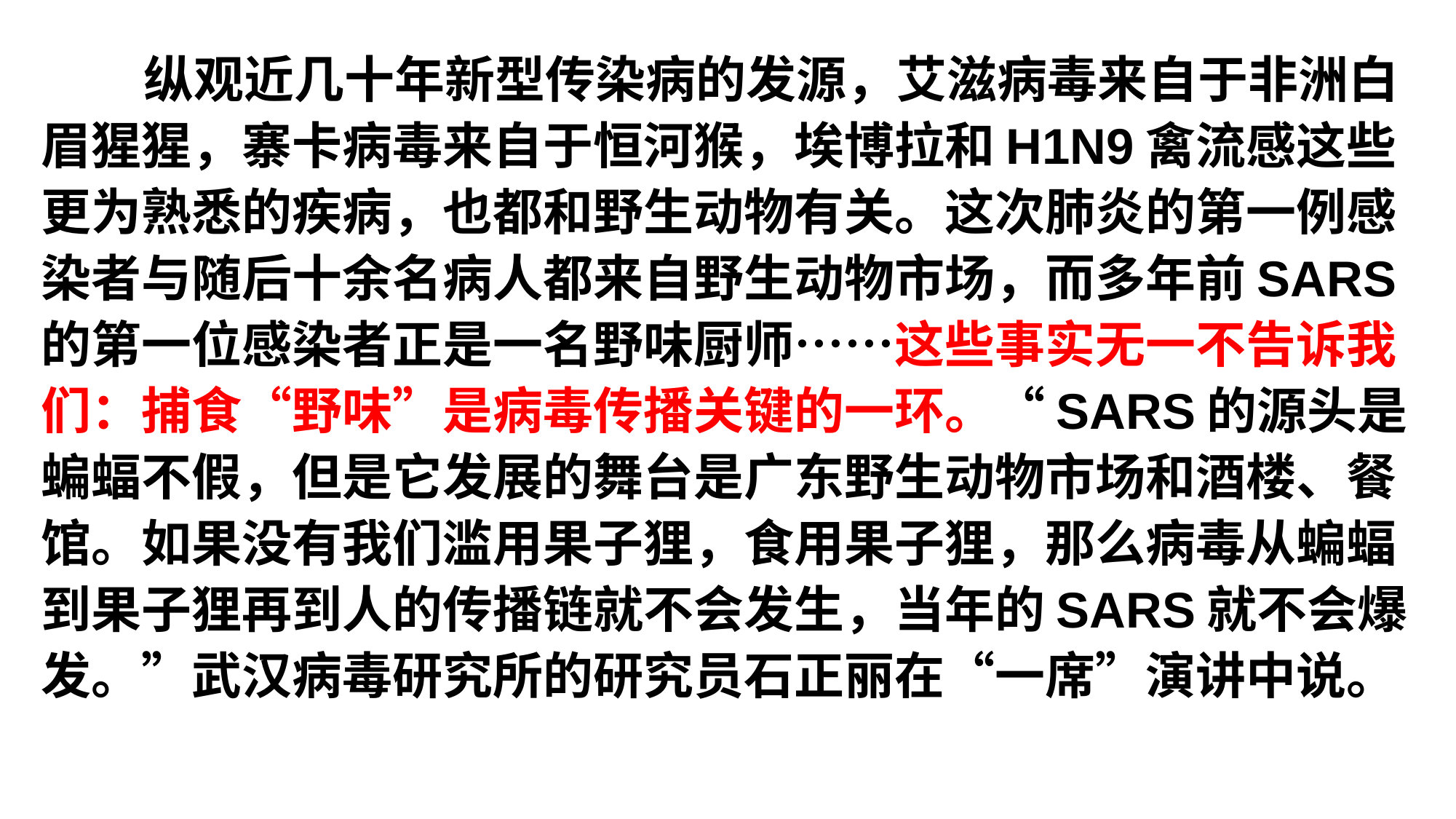

纵观近几十年新型传染病的发源，艾滋病毒来自于非洲白眉猩猩，寨卡病毒来自于恒河猴，埃博拉和H1N9禽流感这些更为熟悉的疾病，也都和野生动物有关。这次肺炎的第一例感染者与随后十余名病人都来自野生动物市场，而多年前SARS的第一位感染者正是一名野味厨师……这些事实无一不告诉我们：捕食“野味”是病毒传播关键的一环。“SARS的源头是蝙蝠不假，但是它发展的舞台是广东野生动物市场和酒楼、餐馆。如果没有我们滥用果子狸，食用果子狸，那么病毒从蝙蝠到果子狸再到人的传播链就不会发生，当年的SARS就不会爆发。”武汉病毒研究所的研究员石正丽在“一席”演讲中说。